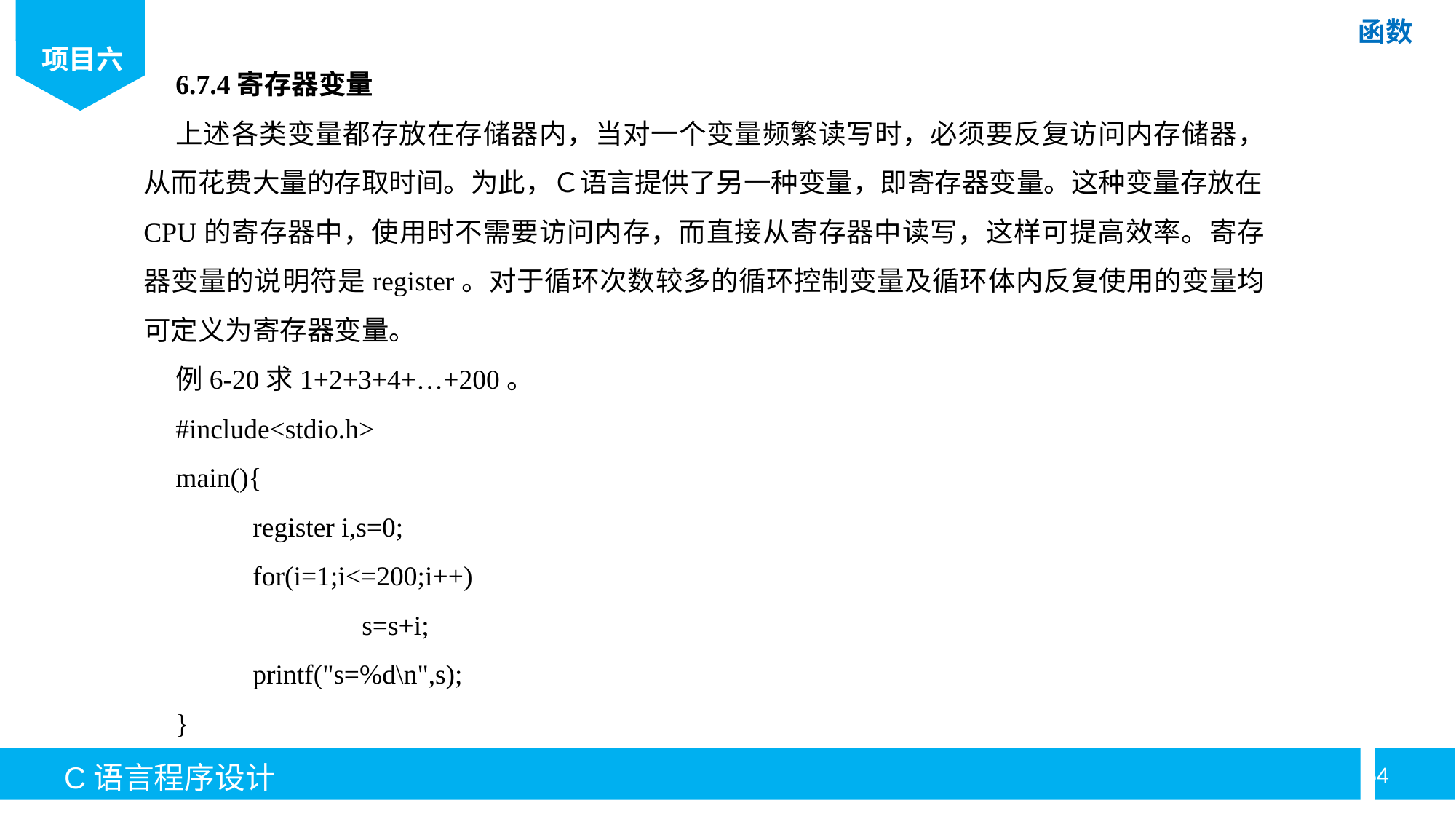

6.7.4寄存器变量
上述各类变量都存放在存储器内，当对一个变量频繁读写时，必须要反复访问内存储器，从而花费大量的存取时间。为此，Ｃ语言提供了另一种变量，即寄存器变量。这种变量存放在CPU的寄存器中，使用时不需要访问内存，而直接从寄存器中读写，这样可提高效率。寄存器变量的说明符是register。对于循环次数较多的循环控制变量及循环体内反复使用的变量均可定义为寄存器变量。
例6-20求1+2+3+4+…+200。
#include<stdio.h>
main(){
	register i,s=0;
	for(i=1;i<=200;i++)
		s=s+i;
	printf("s=%d\n",s);
}